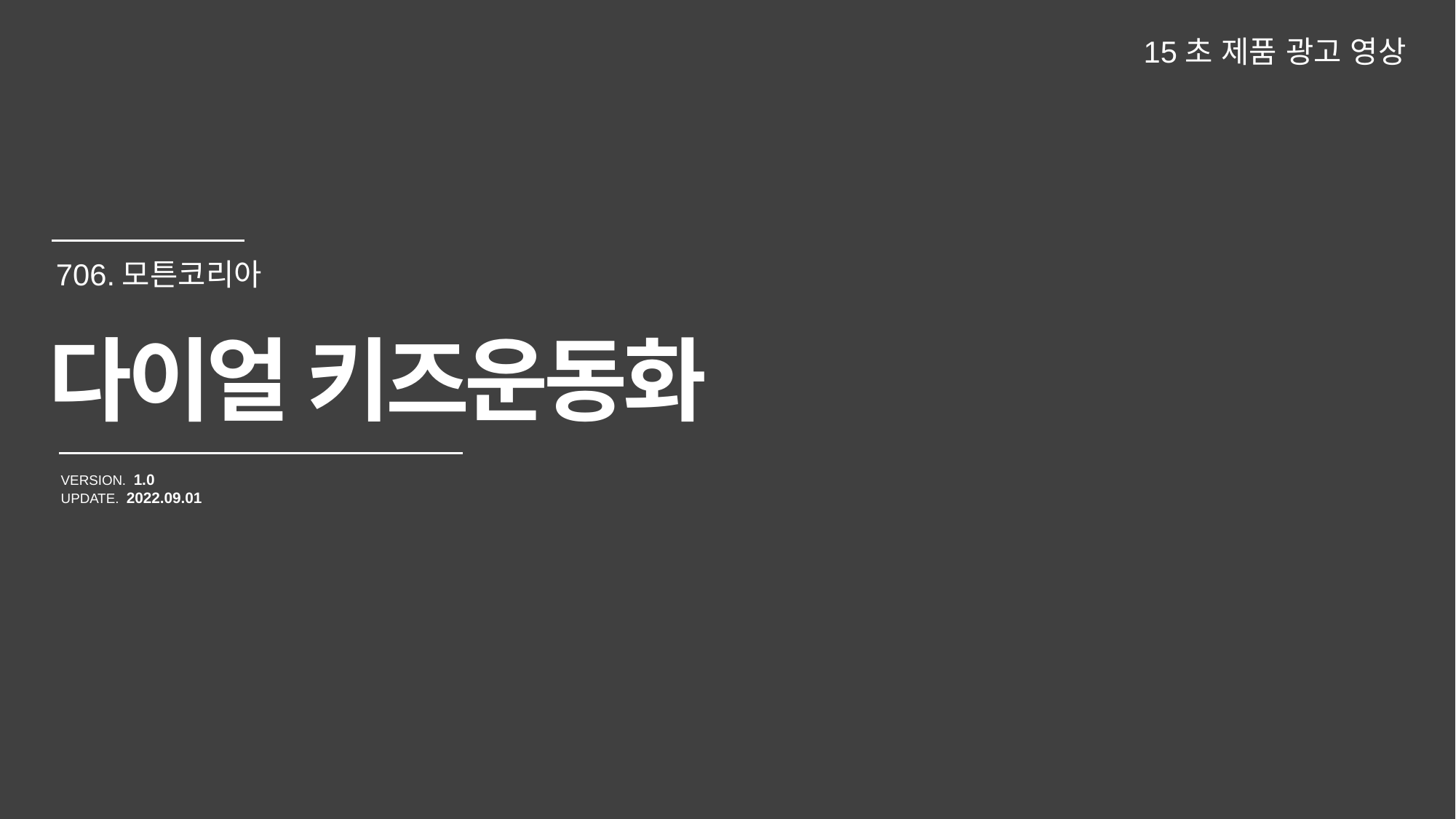

15초 제품 광고 영상
다이얼 키즈운동화
VERSION.  1.0
UPDATE.  2022.09.01

706.모튼코리아